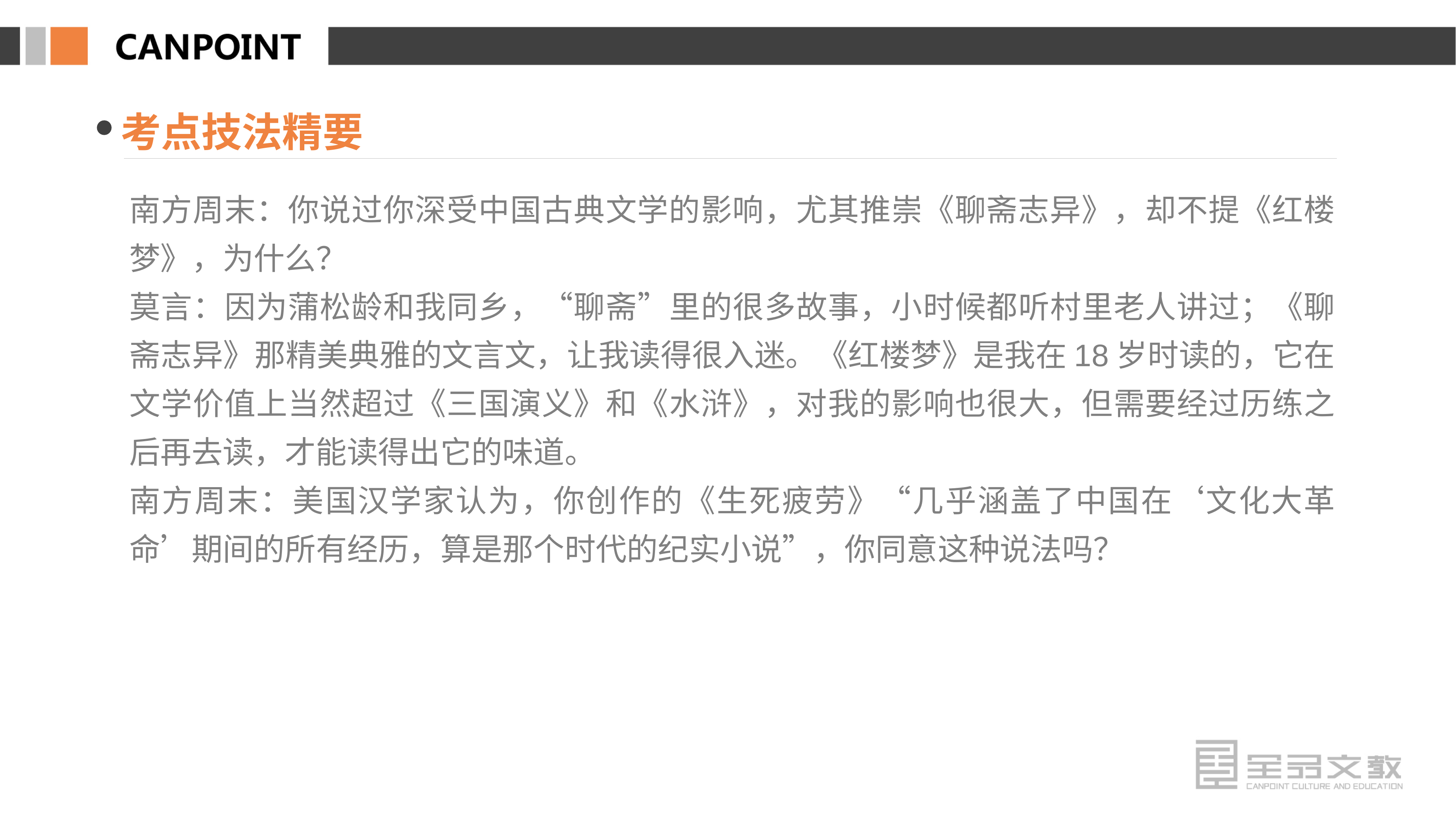

考点技法精要

南方周末：你说过你深受中国古典文学的影响，尤其推崇《聊斋志异》，却不提《红楼梦》，为什么？
莫言：因为蒲松龄和我同乡，“聊斋”里的很多故事，小时候都听村里老人讲过；《聊斋志异》那精美典雅的文言文，让我读得很入迷。《红楼梦》是我在18岁时读的，它在文学价值上当然超过《三国演义》和《水浒》，对我的影响也很大，但需要经过历练之后再去读，才能读得出它的味道。
南方周末：美国汉学家认为，你创作的《生死疲劳》“几乎涵盖了中国在‘文化大革命’期间的所有经历，算是那个时代的纪实小说”，你同意这种说法吗？